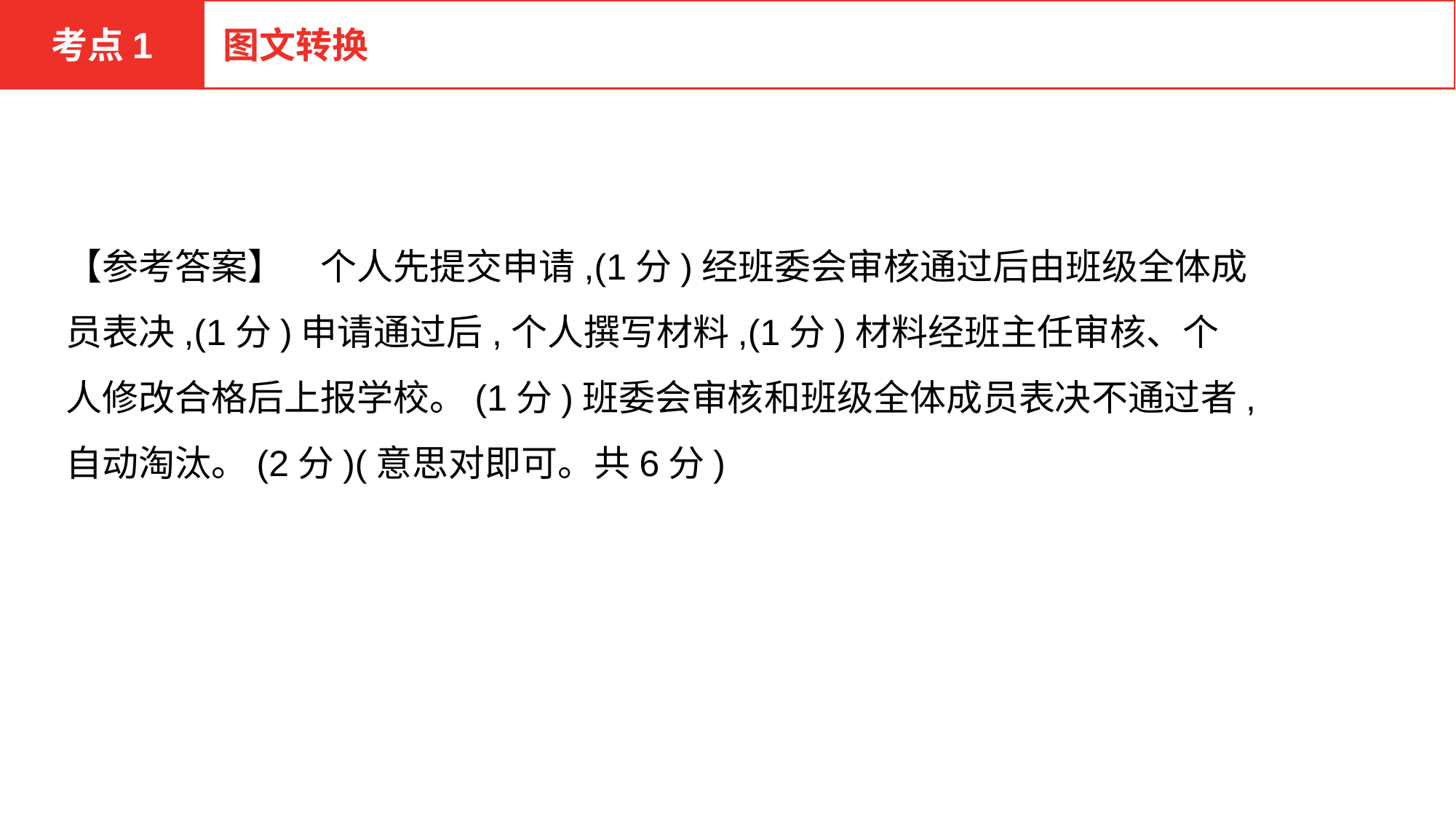

考点1
图文转换
【参考答案】　个人先提交申请,(1分)经班委会审核通过后由班级全体成员表决,(1分)申请通过后,个人撰写材料,(1分)材料经班主任审核、个人修改合格后上报学校。(1分)班委会审核和班级全体成员表决不通过者,自动淘汰。(2分)(意思对即可。共6分)